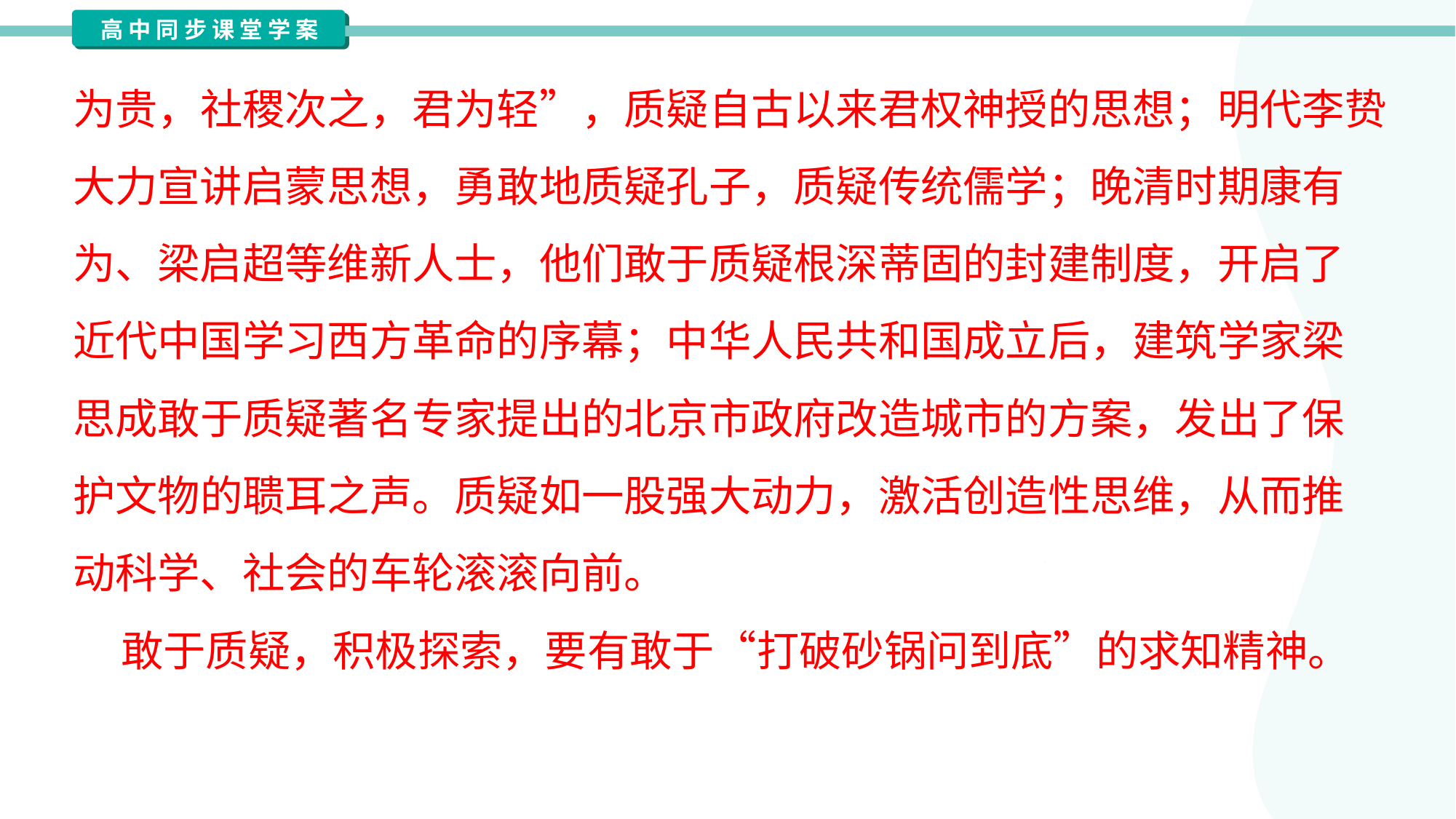

为贵，社稷次之，君为轻”，质疑自古以来君权神授的思想；明代李贽
大力宣讲启蒙思想，勇敢地质疑孔子，质疑传统儒学；晚清时期康有
为、梁启超等维新人士，他们敢于质疑根深蒂固的封建制度，开启了
近代中国学习西方革命的序幕；中华人民共和国成立后，建筑学家梁
思成敢于质疑著名专家提出的北京市政府改造城市的方案，发出了保
护文物的聩耳之声。质疑如一股强大动力，激活创造性思维，从而推
动科学、社会的车轮滚滚向前。
    敢于质疑，积极探索，要有敢于“打破砂锅问到底”的求知精神。